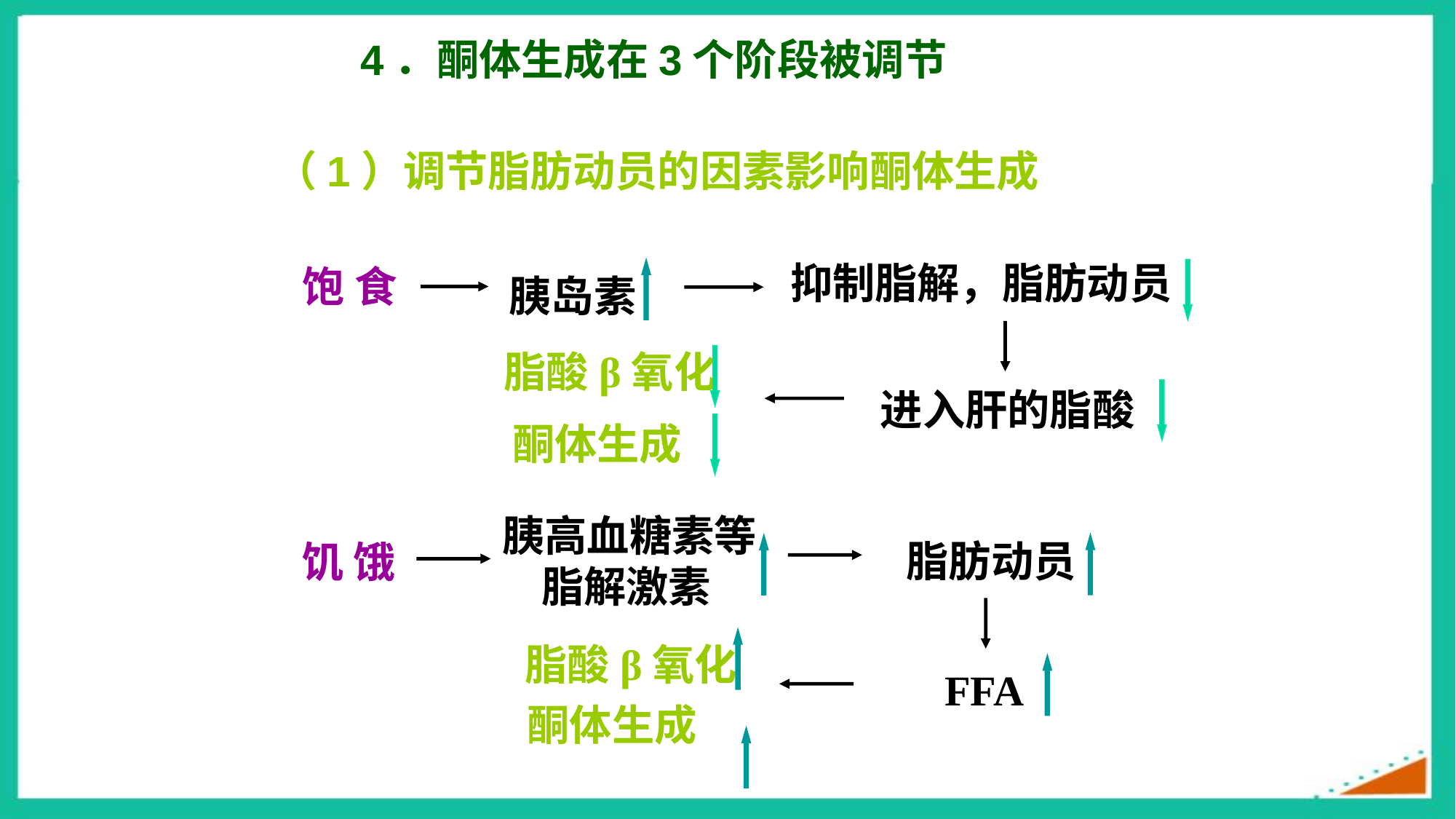

4．酮体生成在3个阶段被调节
（1）调节脂肪动员的因素影响酮体生成
 胰岛素
抑制脂解，脂肪动员

饱 食

  脂酸β氧化

   进入肝的脂酸

  酮体生成

胰高血糖素等
   脂解激素
   脂肪动员
饥 饿

  脂酸β氧化

FFA

  酮体生成